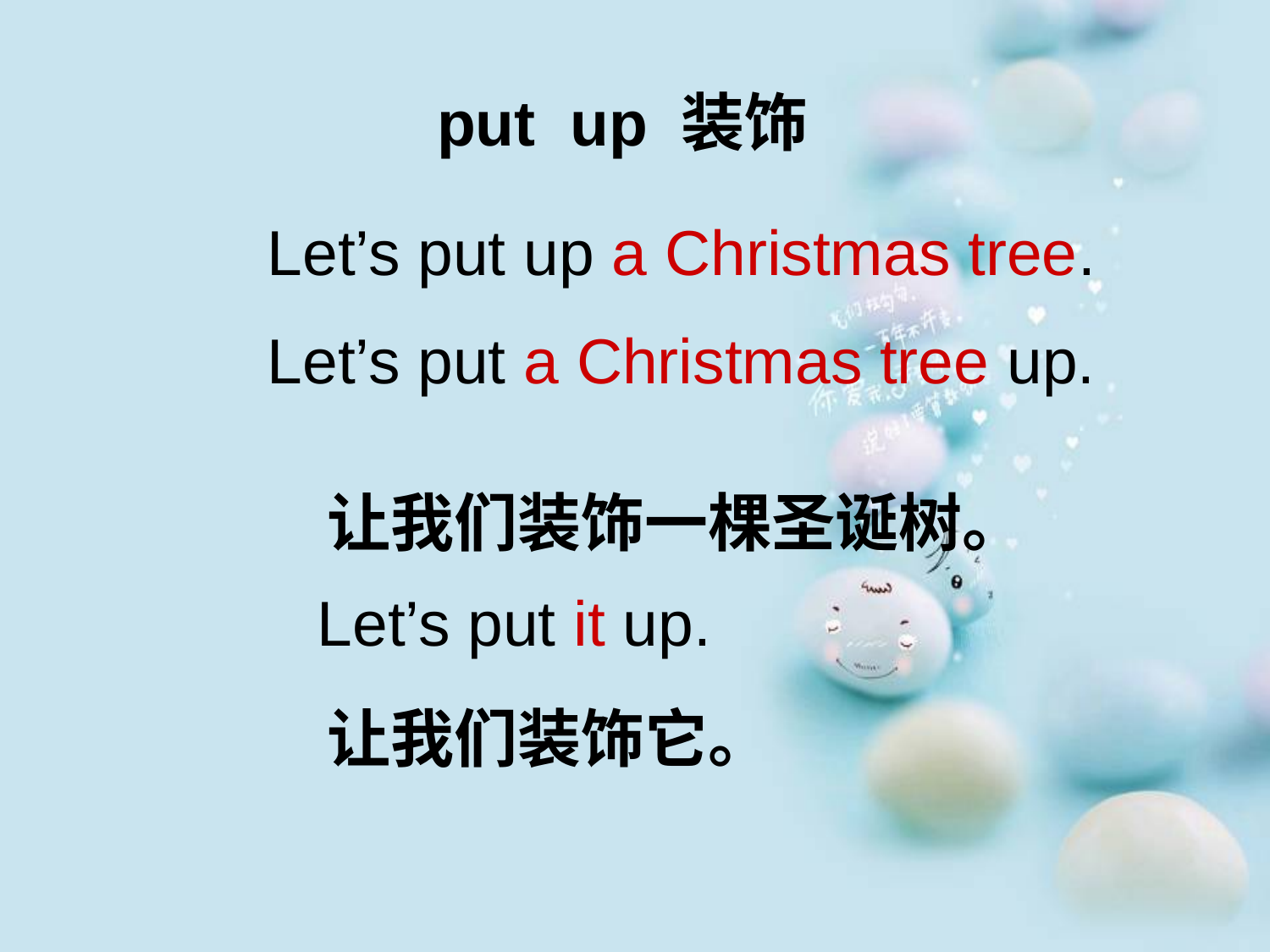

put  up 装饰

让我们装饰一棵圣诞树。

让我们装饰它。

Let’s put up a Christmas tree.
Let’s put a Christmas tree up.
Let’s put it up.